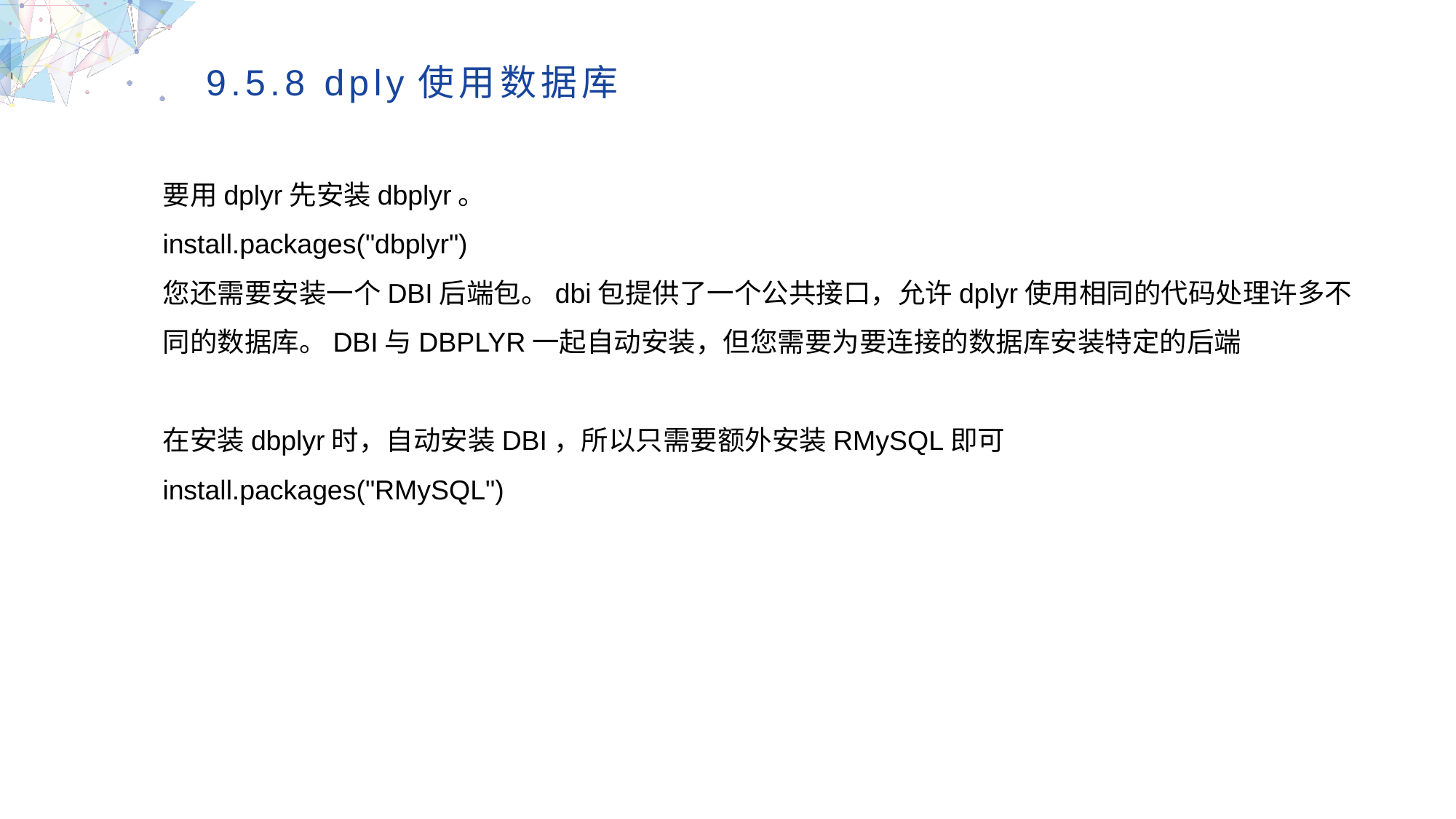

9.5.8 dply使用数据库
要用dplyr先安装dbplyr。
install.packages("dbplyr")
您还需要安装一个DBI后端包。dbi包提供了一个公共接口，允许dplyr使用相同的代码处理许多不同的数据库。DBI与DBPLYR一起自动安装，但您需要为要连接的数据库安装特定的后端

在安装dbplyr时，自动安装DBI，所以只需要额外安装RMySQL即可
install.packages("RMySQL")

MULTIPURPOSE PRESENTATION TEMPLATE | UNIQUE DESIGN
Welcome Message
Please replace text, click add relevant headline, modify the text content, also can copy your content to this directly. Please replace text, click add relevant headline, modify the text content, also can copy your content to this directly.